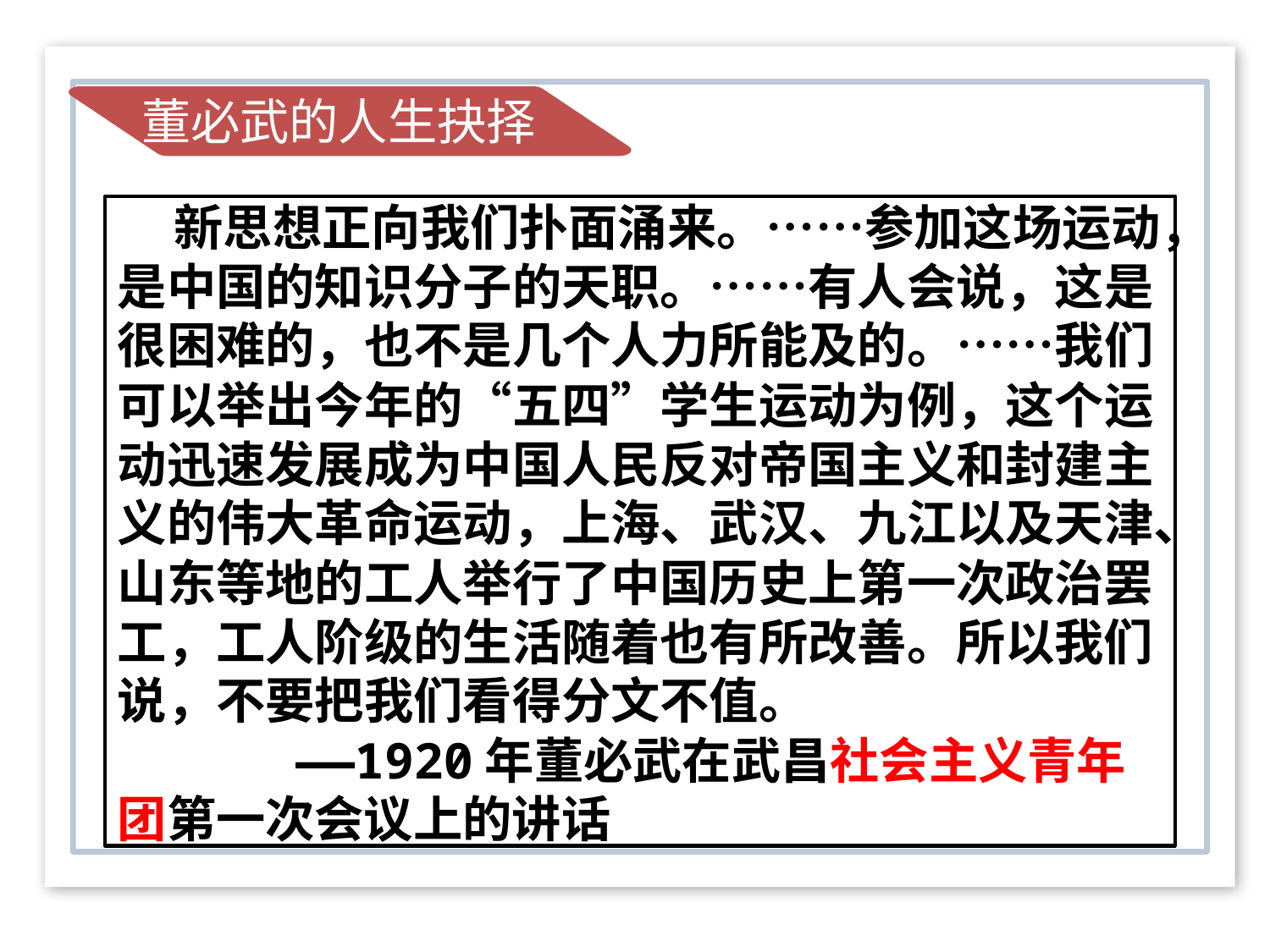

董必武的人生抉择
    新思想正向我们扑面涌来。……参加这场运动，是中国的知识分子的天职。……有人会说，这是很困难的，也不是几个人力所能及的。……我们可以举出今年的“五四”学生运动为例，这个运动迅速发展成为中国人民反对帝国主义和封建主义的伟大革命运动，上海、武汉、九江以及天津、山东等地的工人举行了中国历史上第一次政治罢工，工人阶级的生活随着也有所改善。所以我们说，不要把我们看得分文不值。
      ——1920年董必武在武昌社会主义青年团第一次会议上的讲话